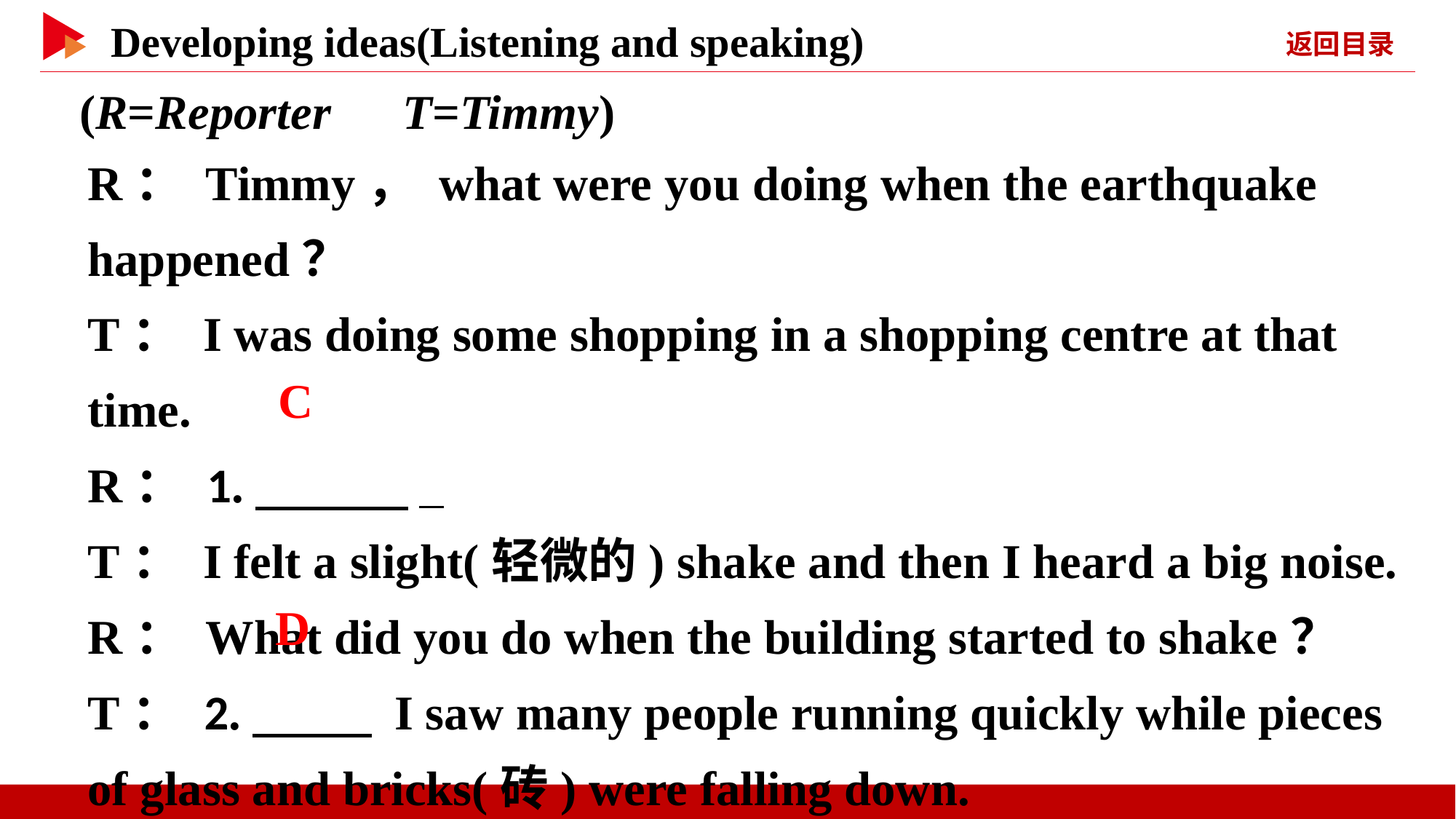

(R=Reporter　T=Timmy)
R： Timmy， what were you doing when the earthquake happened？
T： I was doing some shopping in a shopping centre at that time.
R： 1.　  　   _
T： I felt a slight(轻微的) shake and then I heard a big noise.
R： What did you do when the building started to shake？
T： 2.　  　 I saw many people running quickly while pieces of glass and bricks(砖) were falling down.
　C
　D